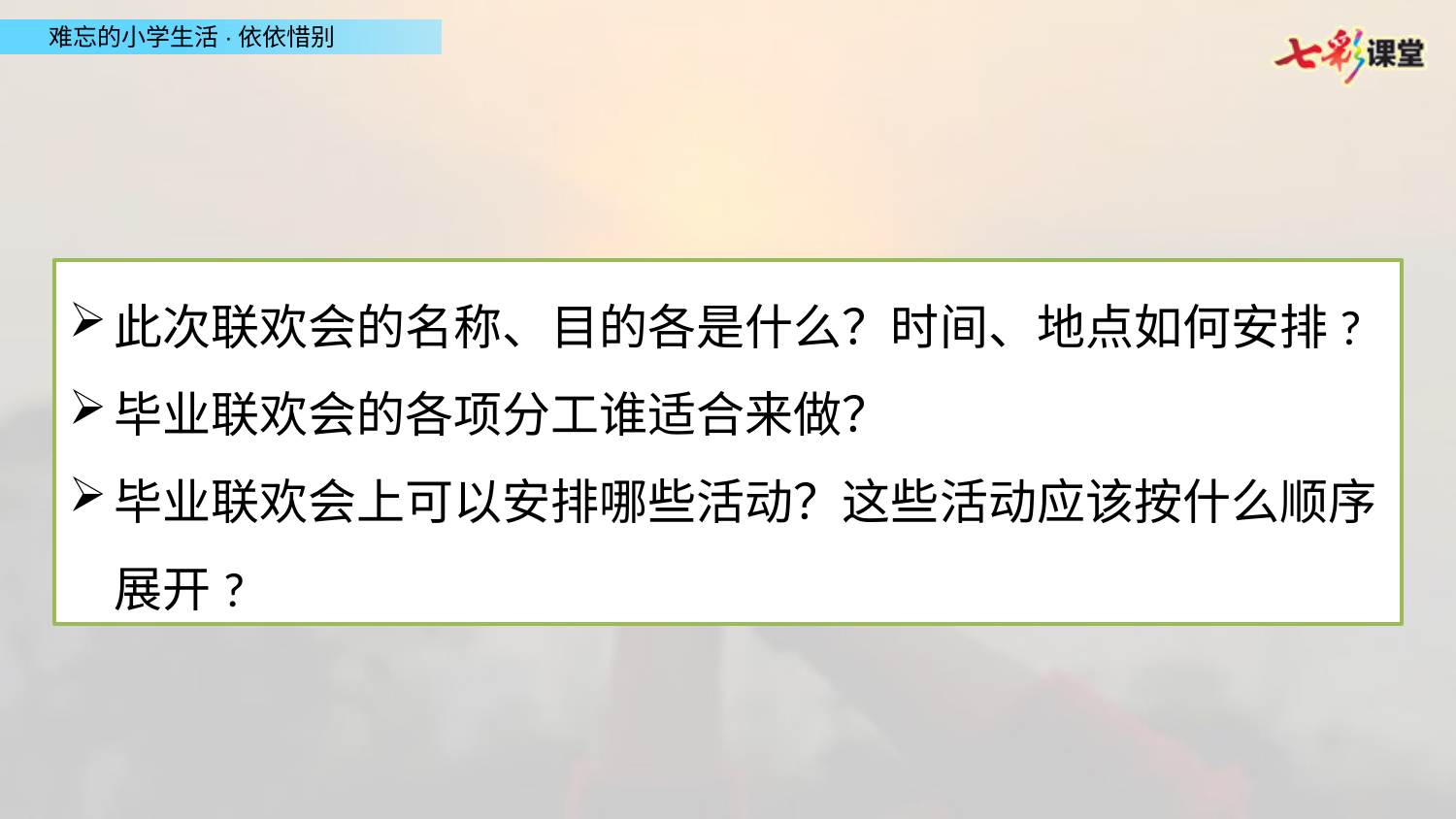

此次联欢会的名称、目的各是什么？时间、地点如何安排?
毕业联欢会的各项分工谁适合来做？
毕业联欢会上可以安排哪些活动？这些活动应该按什么顺序展开?